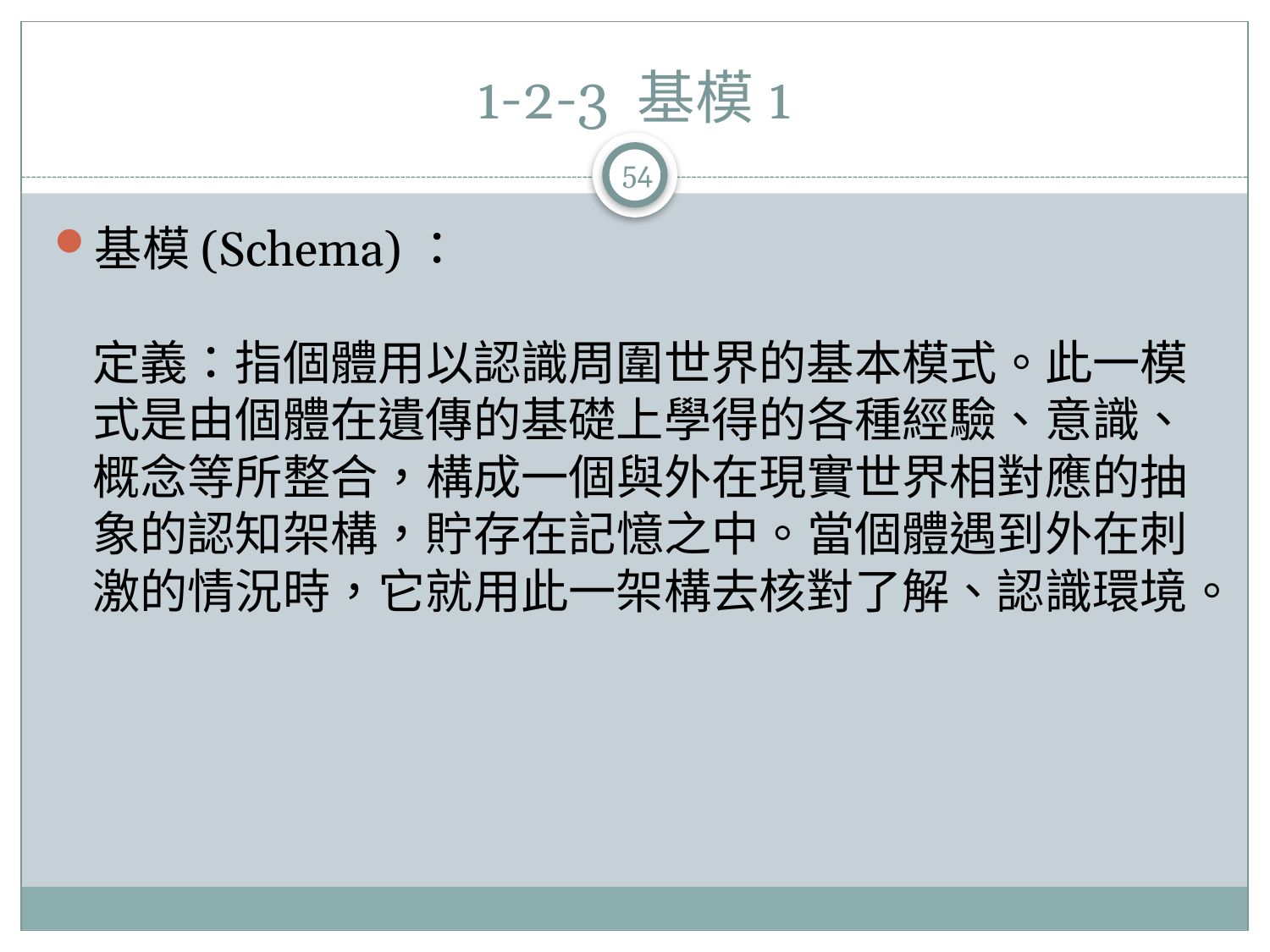

# 1-2-3 基模1
54
基模(Schema)：
定義：指個體用以認識周圍世界的基本模式。此一模式是由個體在遺傳的基礎上學得的各種經驗、意識、概念等所整合，構成一個與外在現實世界相對應的抽象的認知架構，貯存在記憶之中。當個體遇到外在刺激的情況時，它就用此一架構去核對了解、認識環境。